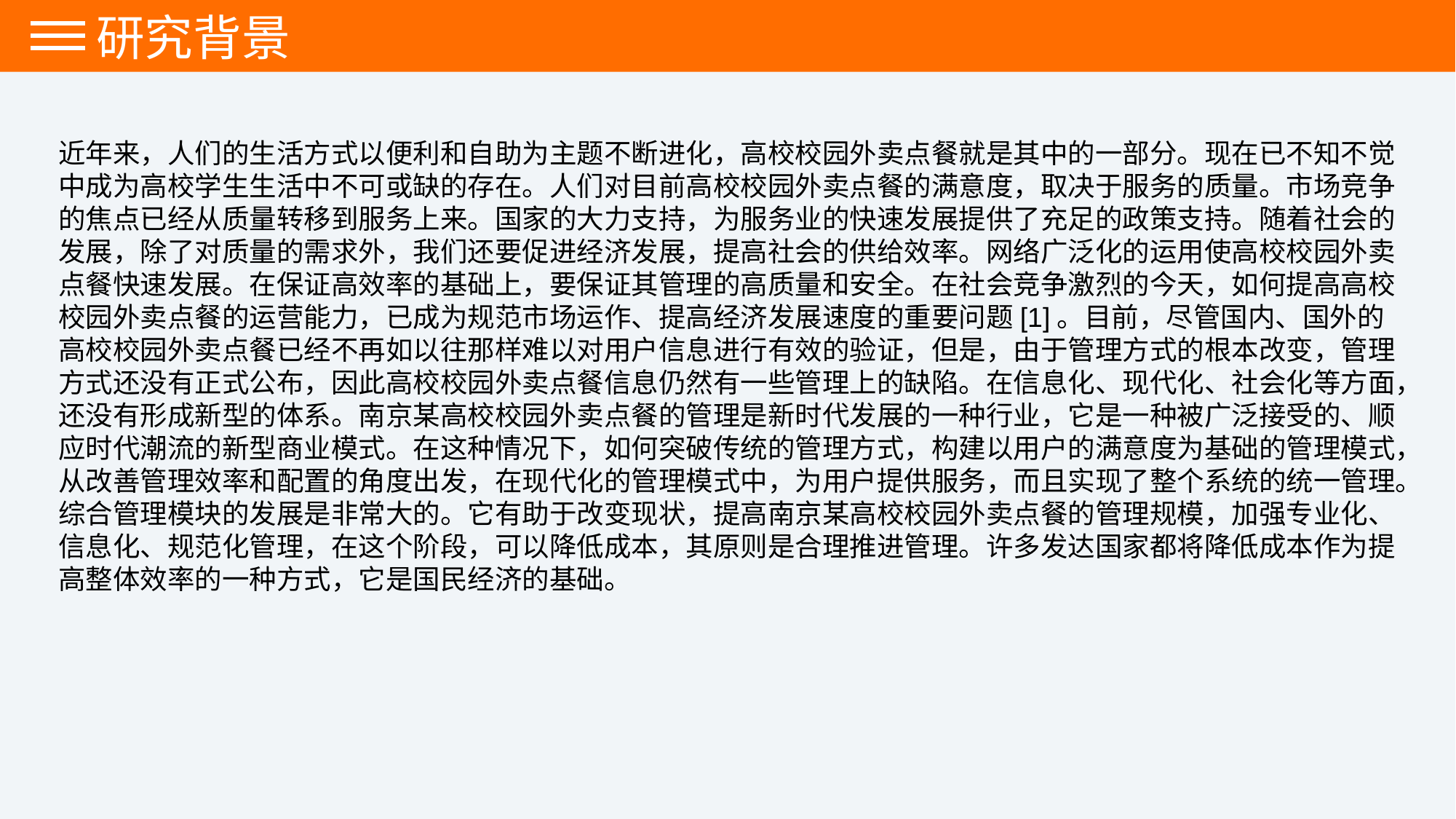

研究背景
近年来，人们的生活方式以便利和自助为主题不断进化，高校校园外卖点餐就是其中的一部分。现在已不知不觉中成为高校学生生活中不可或缺的存在。人们对目前高校校园外卖点餐的满意度，取决于服务的质量。市场竞争的焦点已经从质量转移到服务上来。国家的大力支持，为服务业的快速发展提供了充足的政策支持。随着社会的发展，除了对质量的需求外，我们还要促进经济发展，提高社会的供给效率。网络广泛化的运用使高校校园外卖点餐快速发展。在保证高效率的基础上，要保证其管理的高质量和安全。在社会竞争激烈的今天，如何提高高校校园外卖点餐的运营能力，已成为规范市场运作、提高经济发展速度的重要问题[1]。目前，尽管国内、国外的高校校园外卖点餐已经不再如以往那样难以对用户信息进行有效的验证，但是，由于管理方式的根本改变，管理方式还没有正式公布，因此高校校园外卖点餐信息仍然有一些管理上的缺陷。在信息化、现代化、社会化等方面，还没有形成新型的体系。南京某高校校园外卖点餐的管理是新时代发展的一种行业，它是一种被广泛接受的、顺应时代潮流的新型商业模式。在这种情况下，如何突破传统的管理方式，构建以用户的满意度为基础的管理模式，从改善管理效率和配置的角度出发，在现代化的管理模式中，为用户提供服务，而且实现了整个系统的统一管理。综合管理模块的发展是非常大的。它有助于改变现状，提高南京某高校校园外卖点餐的管理规模，加强专业化、信息化、规范化管理，在这个阶段，可以降低成本，其原则是合理推进管理。许多发达国家都将降低成本作为提高整体效率的一种方式，它是国民经济的基础。